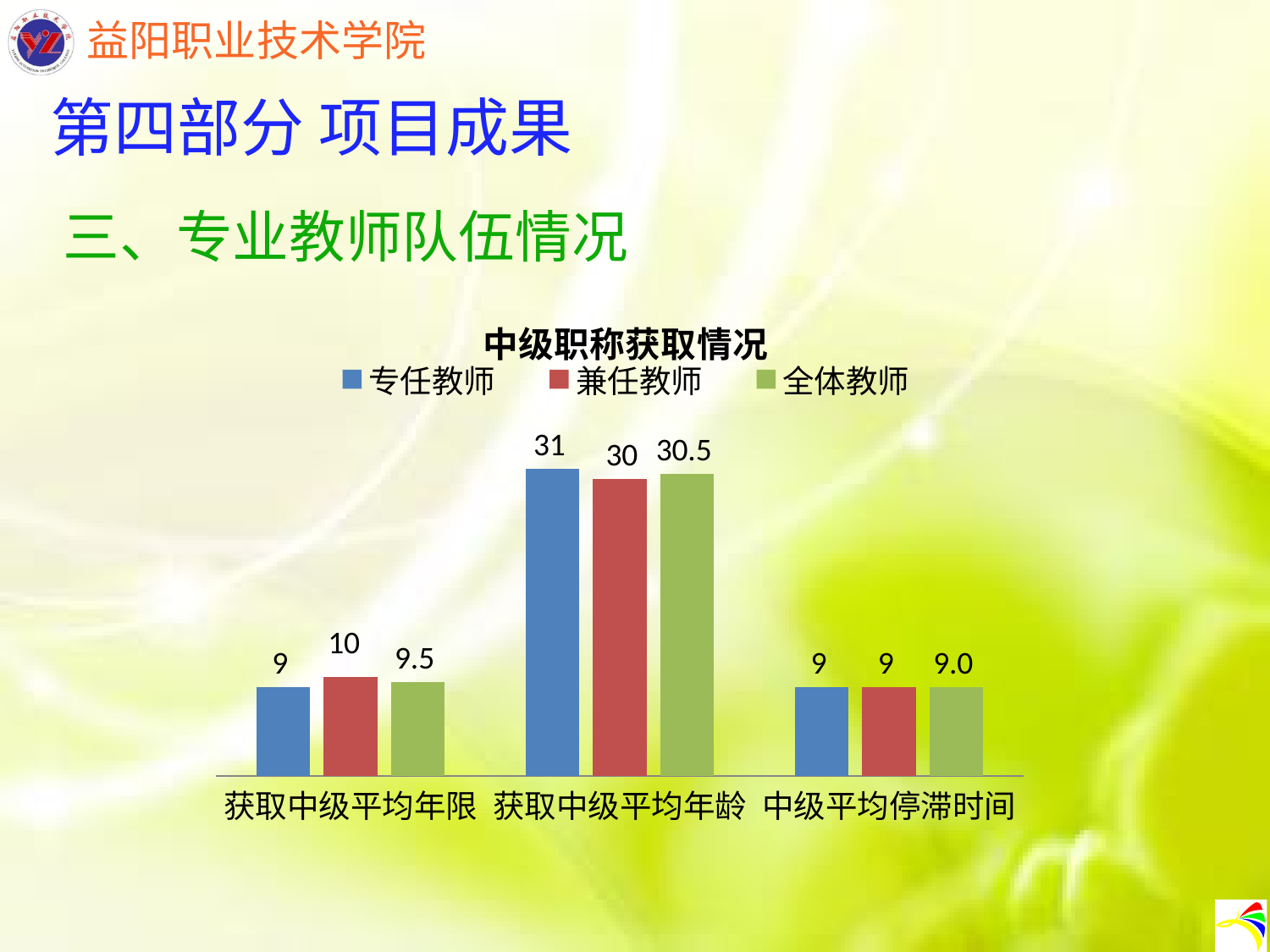

第四部分 项目成果
三、专业教师队伍情况

### Chart: 中级职称获取情况

| Category | 专任教师 | 兼任教师 | 全体教师 |
|---|---|---|---|
| 获取中级平均年限 | 9.0 | 10.0 | 9.5 |
| 获取中级平均年龄 | 31.0 | 30.0 | 30.5 |
| 中级平均停滞时间 | 9.0 | 9.0 | 9.0 |